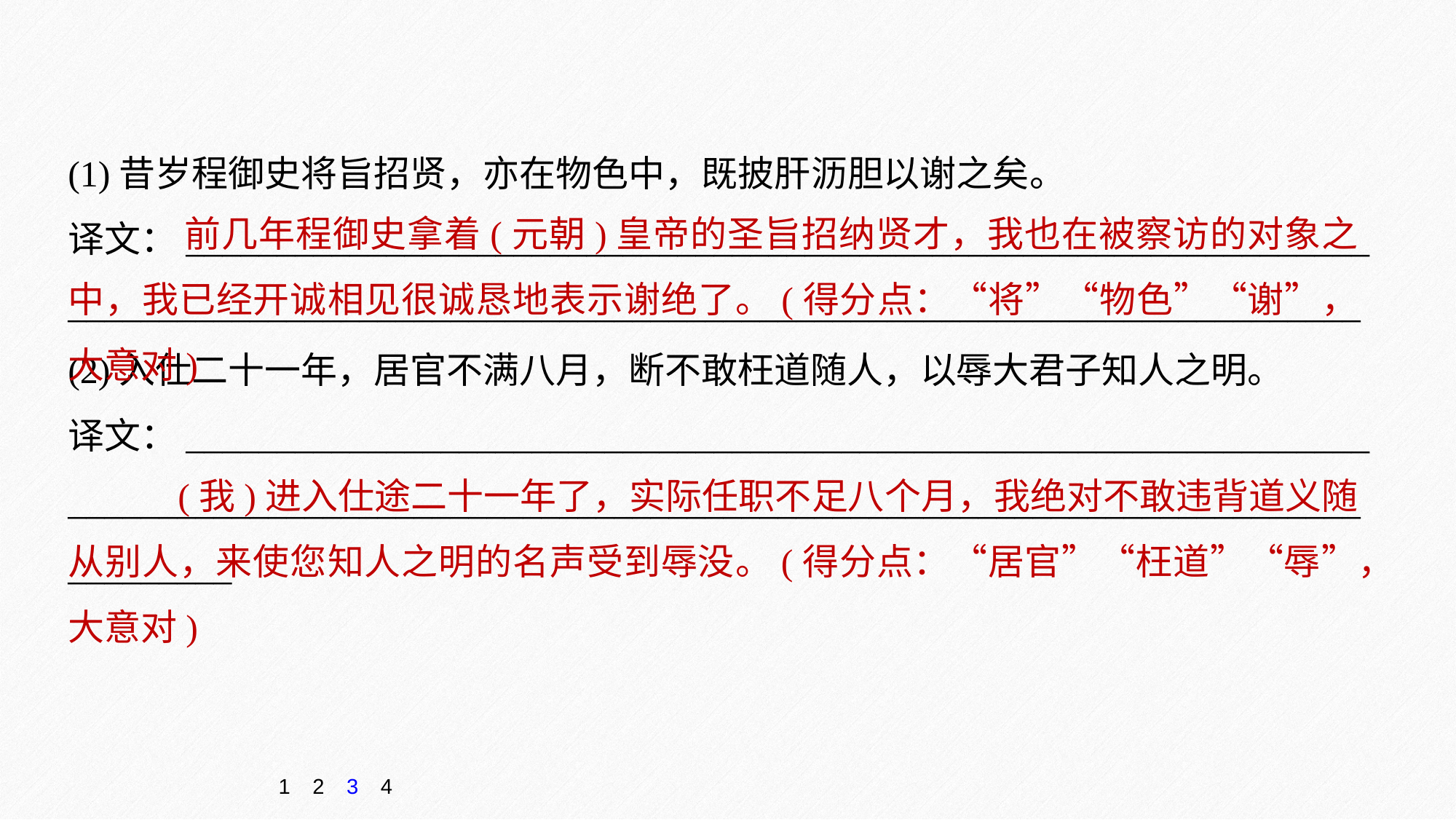

(1)昔岁程御史将旨招贤，亦在物色中，既披肝沥胆以谢之矣。
译文：_________________________________________________________________
_______________________________________________________________________
(2)入仕二十一年，居官不满八月，断不敢枉道随人，以辱大君子知人之明。
译文：_________________________________________________________________
________________________________________________________________________________
            前几年程御史拿着(元朝)皇帝的圣旨招纳贤才，我也在被察访的对象之中，我已经开诚相见很诚恳地表示谢绝了。(得分点：“将”“物色”“谢”，大意对)

            (我)进入仕途二十一年了，实际任职不足八个月，我绝对不敢违背道义随从别人，来使您知人之明的名声受到辱没。(得分点：“居官”“枉道”“辱”，大意对)
1
2
3
4